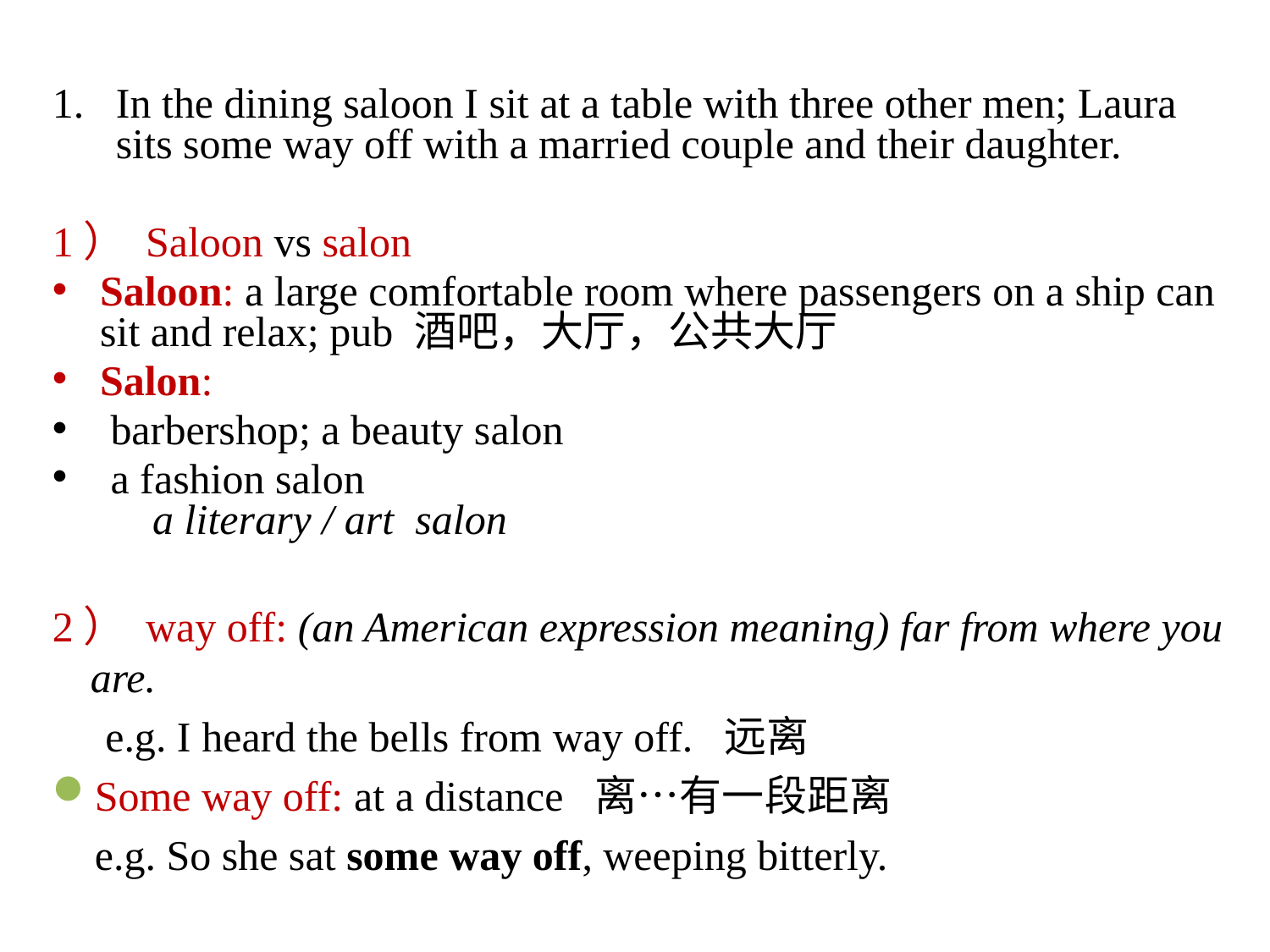

In the dining saloon I sit at a table with three other men; Laura sits some way off with a married couple and their daughter.

1） Saloon vs salon
Saloon: a large comfortable room where passengers on a ship can sit and relax; pub 酒吧，大厅，公共大厅
Salon:
 barbershop; a beauty salon
 a fashion salon
　a literary / art  salon

2） way off: (an American expression meaning) far from where you are.
     e.g. I heard the bells from way off.  远离
Some way off: at a distance  离…有一段距离
    e.g. So she sat some way off, weeping bitterly.